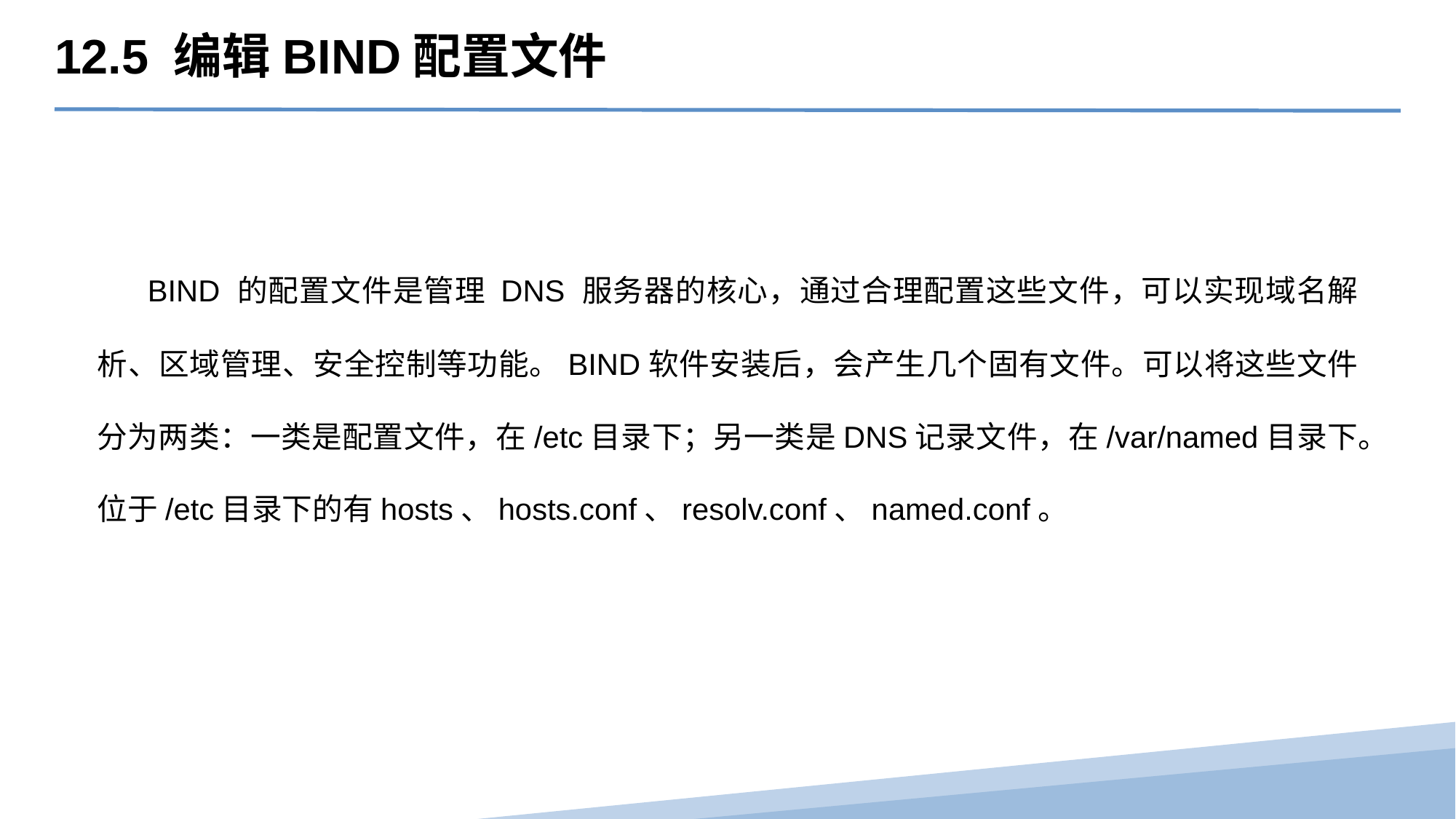

12.5 编辑BIND配置文件
  BIND 的配置文件是管理 DNS 服务器的核心，通过合理配置这些文件，可以实现域名解析、区域管理、安全控制等功能。BIND软件安装后，会产生几个固有文件。可以将这些文件分为两类：一类是配置文件，在/etc目录下；另一类是DNS记录文件，在/var/named目录下。位于/etc目录下的有hosts、hosts.conf、resolv.conf、named.conf。